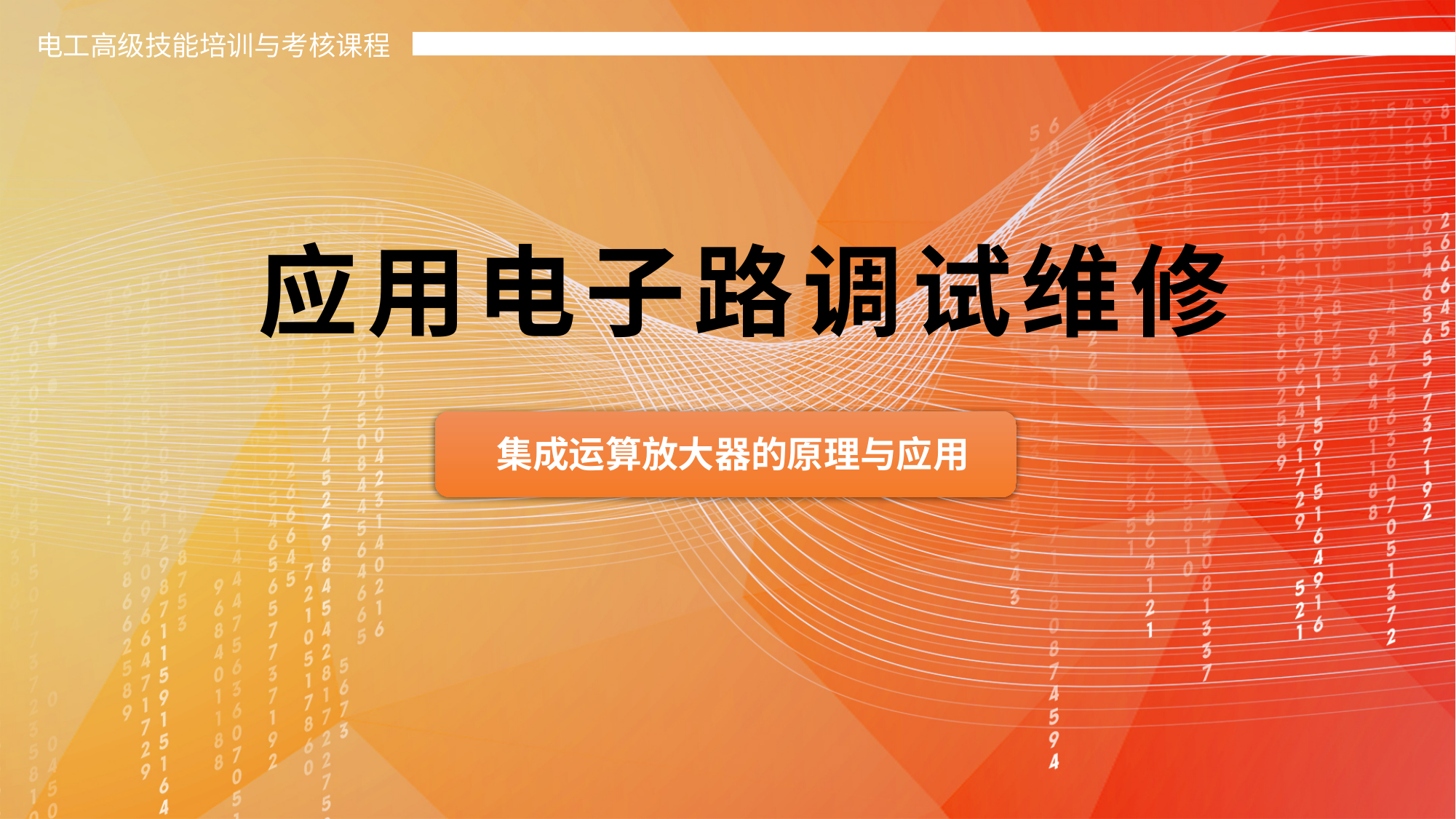

电工高级技能培训与考核课程

应用电子路调试维修

集成运算放大器的原理与应用